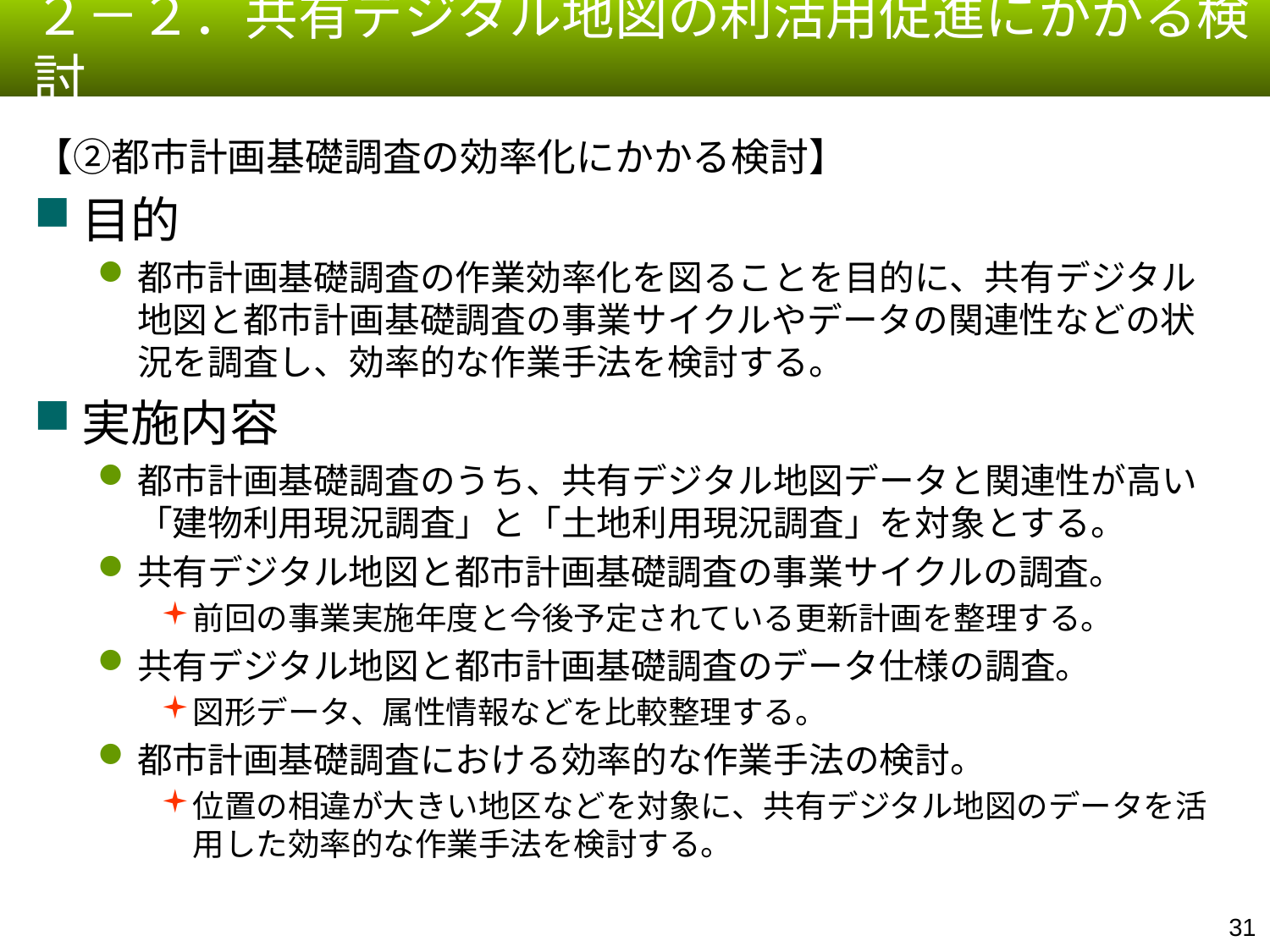

２－２．共有デジタル地図の利活用促進にかかる検討
【②都市計画基礎調査の効率化にかかる検討】
目的
都市計画基礎調査の作業効率化を図ることを目的に、共有デジタル地図と都市計画基礎調査の事業サイクルやデータの関連性などの状況を調査し、効率的な作業手法を検討する。
実施内容
都市計画基礎調査のうち、共有デジタル地図データと関連性が高い「建物利用現況調査」と「土地利用現況調査」を対象とする。
共有デジタル地図と都市計画基礎調査の事業サイクルの調査。
前回の事業実施年度と今後予定されている更新計画を整理する。
共有デジタル地図と都市計画基礎調査のデータ仕様の調査。
図形データ、属性情報などを比較整理する。
都市計画基礎調査における効率的な作業手法の検討。
位置の相違が大きい地区などを対象に、共有デジタル地図のデータを活用した効率的な作業手法を検討する。

31